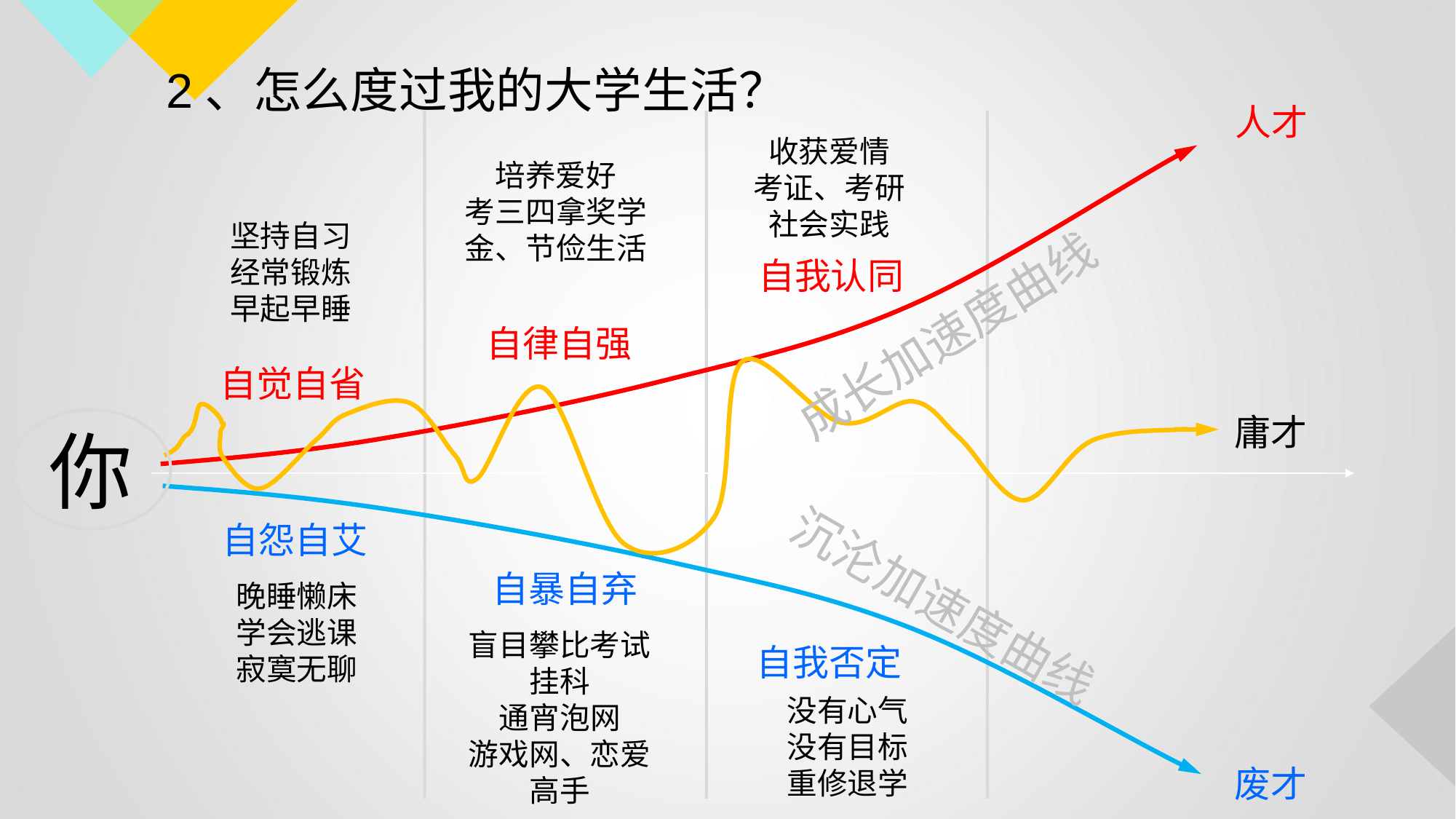

2、怎么度过我的大学生活？
人才

收获爱情
考证、考研
社会实践

培养爱好
考三四拿奖学金、节俭生活
坚持自习
经常锻炼
早起早睡
自我认同
成长加速度曲线
自律自强

自觉自省
庸才
你

自怨自艾
自暴自弃
沉沦加速度曲线
晚睡懒床
学会逃课
寂寞无聊
盲目攀比考试挂科
通宵泡网
游戏网、恋爱高手
自我否定
没有心气
没有目标
重修退学
废才